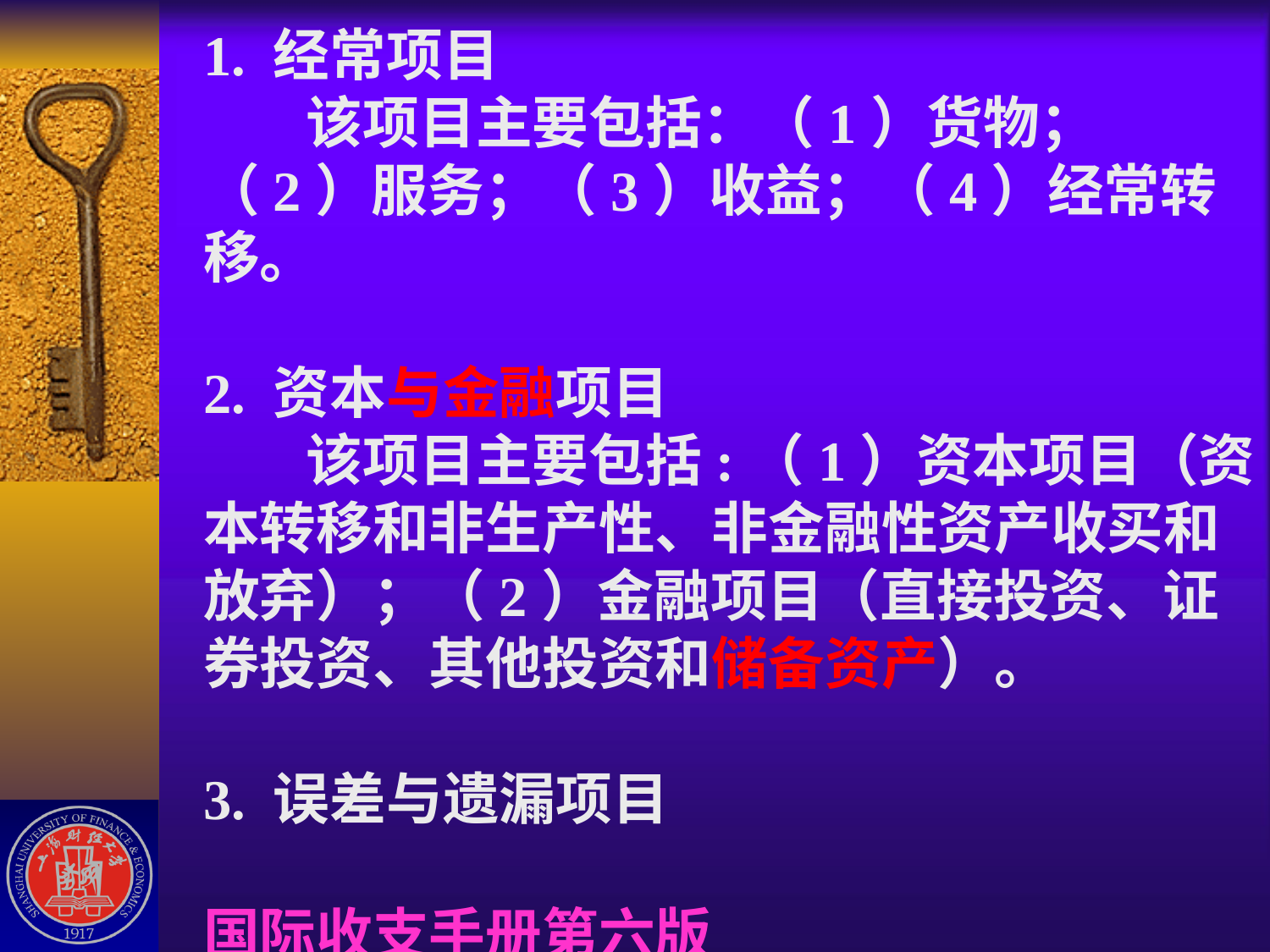

# 1. 经常项目 该项目主要包括：（1）货物；（2）服务；（3）收益；（4）经常转移。 2. 资本与金融项目 该项目主要包括:（1）资本项目（资本转移和非生产性、非金融性资产收买和放弃）；（2）金融项目（直接投资、证券投资、其他投资和储备资产）。 3. 误差与遗漏项目 国际收支手册第六版